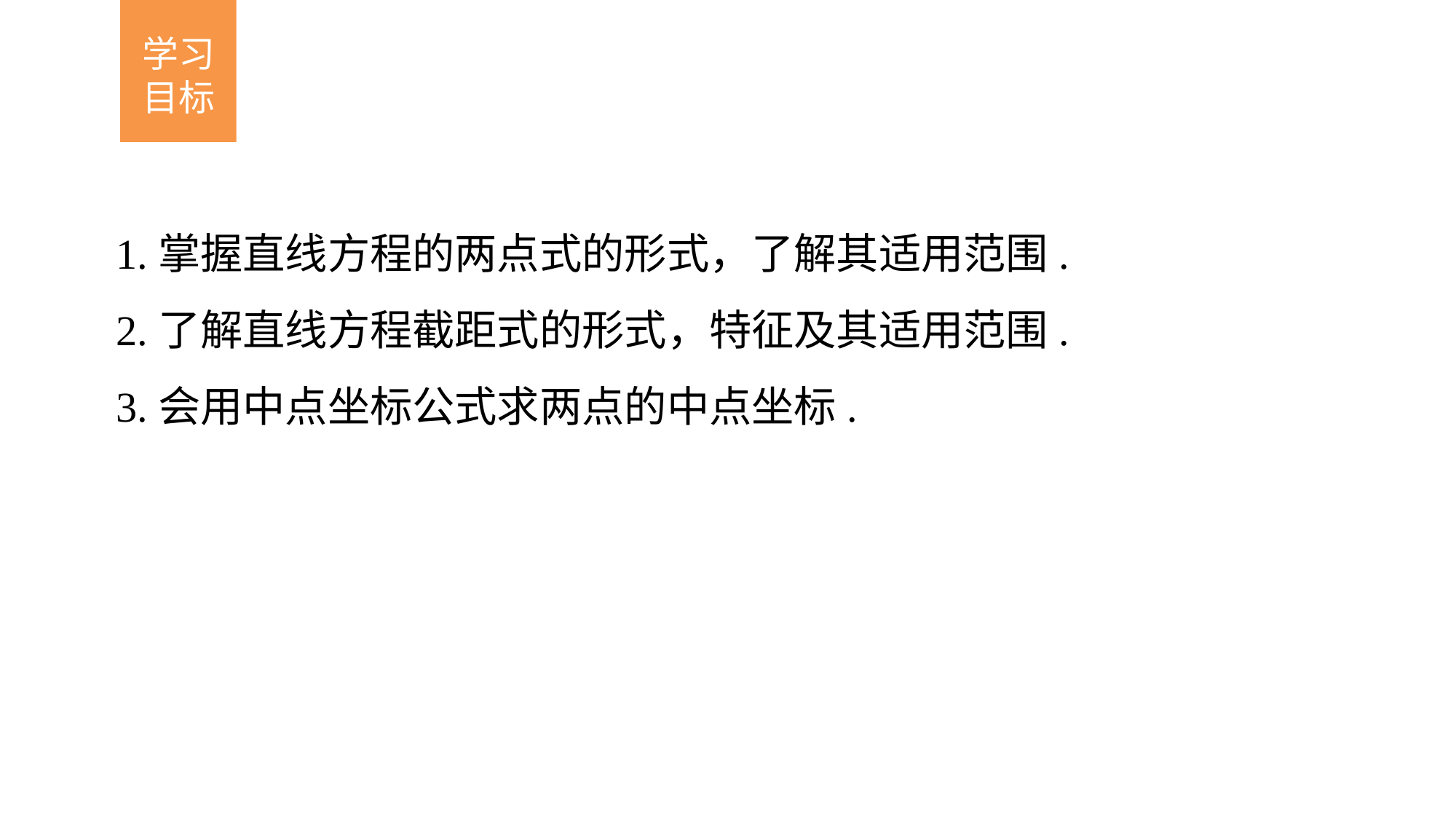

学习目标
1.掌握直线方程的两点式的形式，了解其适用范围.
2.了解直线方程截距式的形式，特征及其适用范围.
3.会用中点坐标公式求两点的中点坐标.